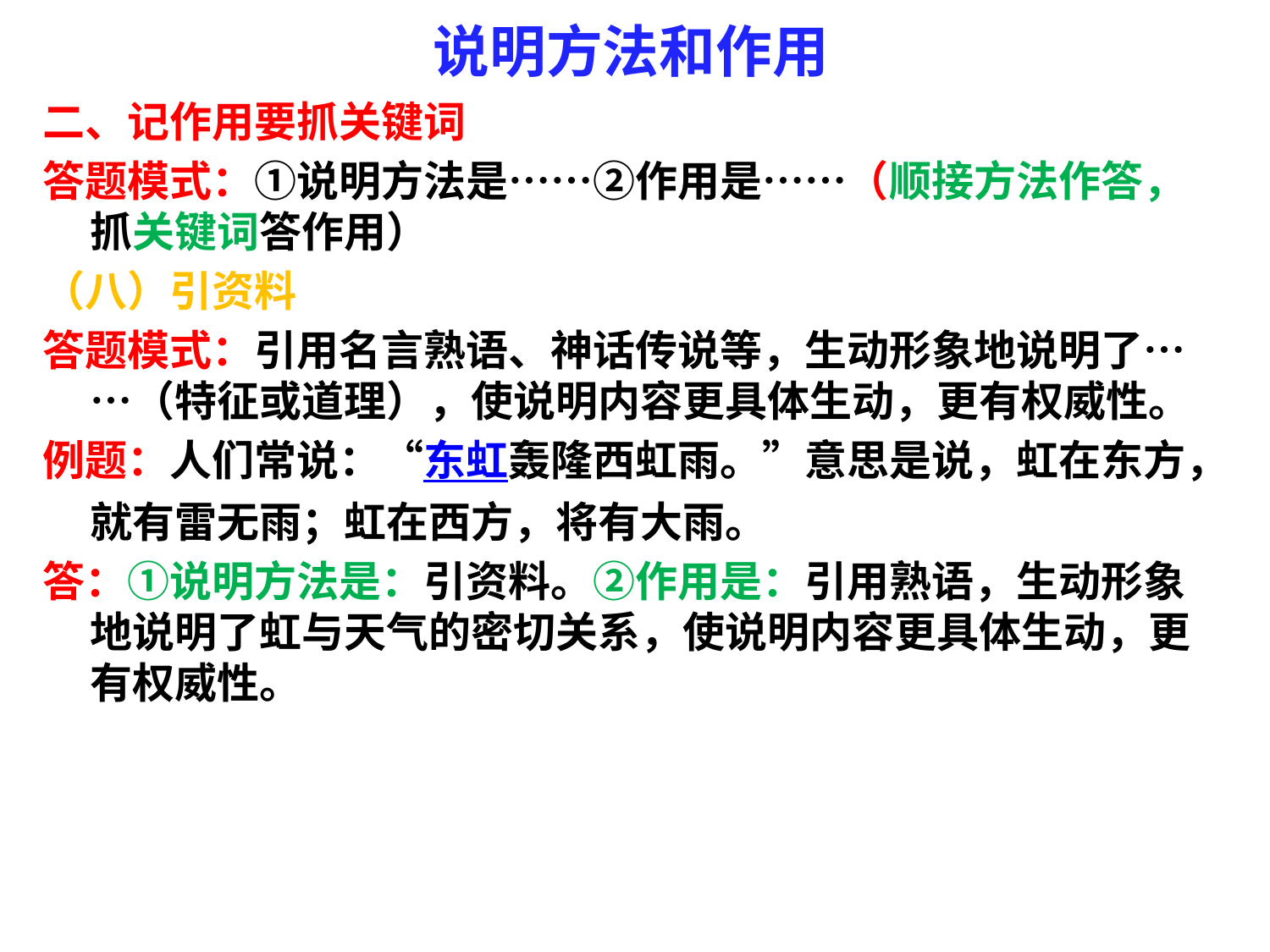

# 说明方法和作用
二、记作用要抓关键词
答题模式：①说明方法是……②作用是……（顺接方法作答，抓关键词答作用）
（八）引资料
答题模式：引用名言熟语、神话传说等，生动形象地说明了……（特征或道理），使说明内容更具体生动，更有权威性。
例题：人们常说：“东虹轰隆西虹雨。”意思是说，虹在东方，就有雷无雨；虹在西方，将有大雨。
答：①说明方法是：引资料。②作用是：引用熟语，生动形象地说明了虹与天气的密切关系，使说明内容更具体生动，更有权威性。